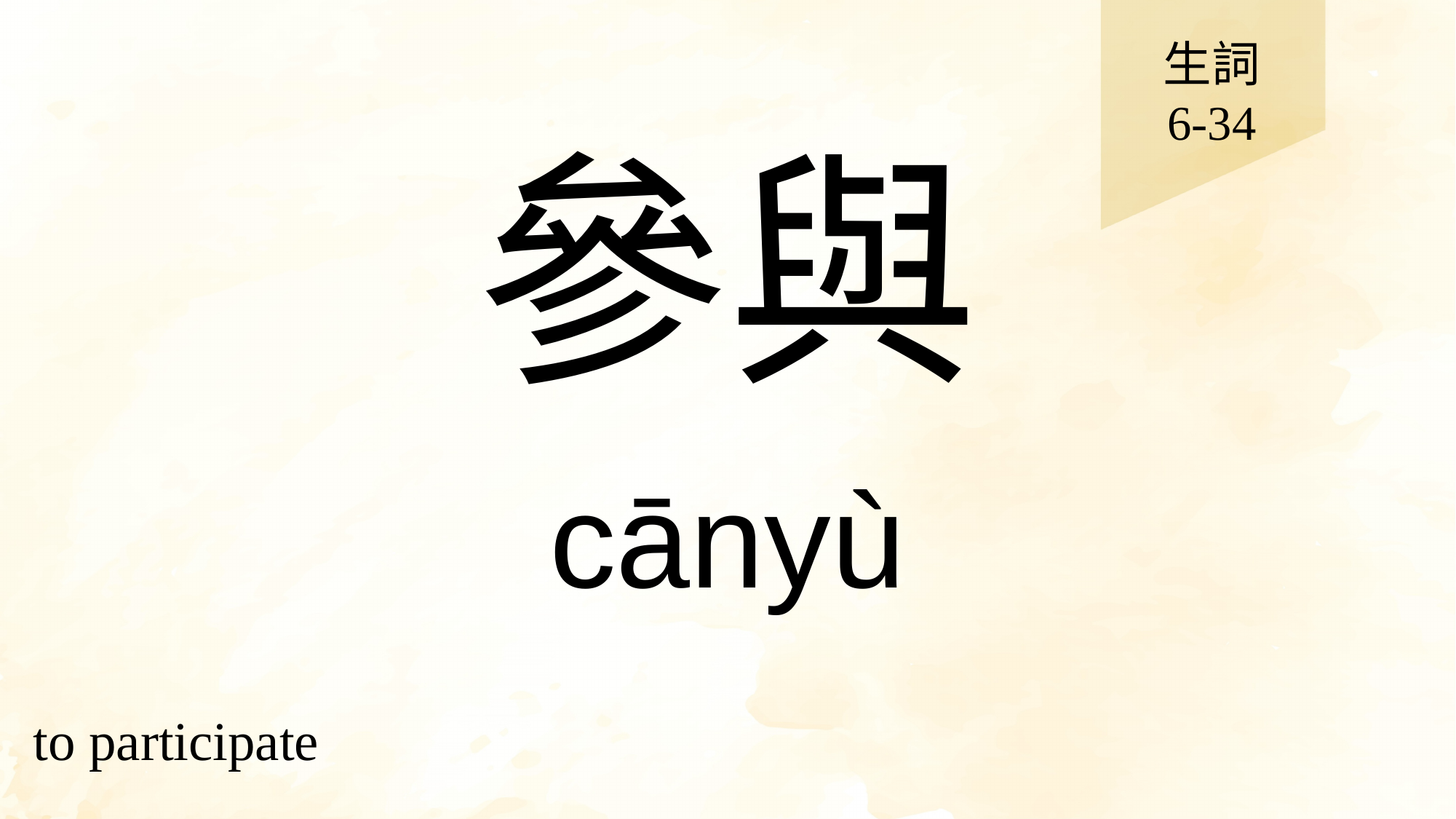

生詞
6-34
# 參與
cānyù
to participate